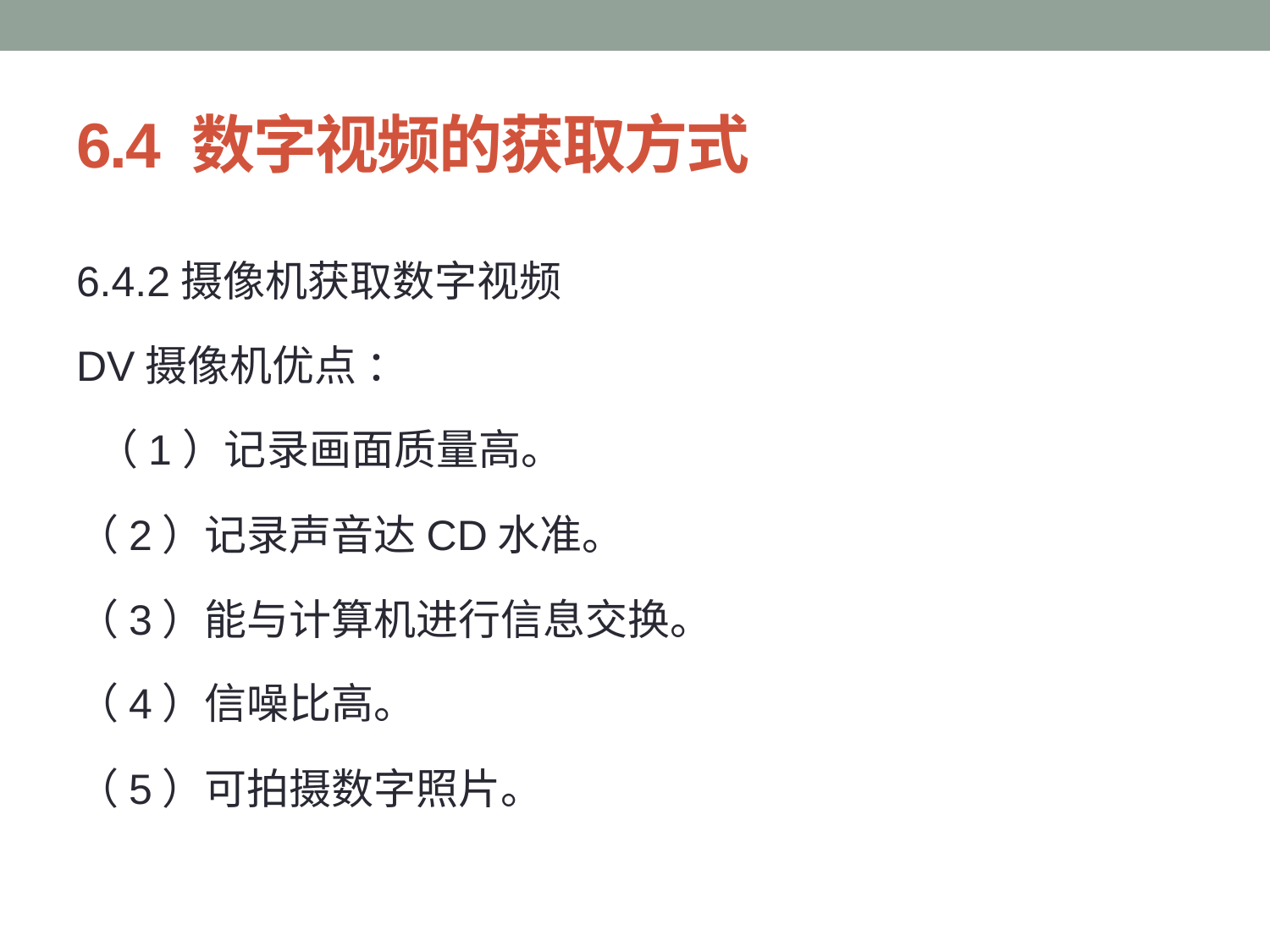

# 6.4 数字视频的获取方式
6.4.2摄像机获取数字视频
DV摄像机优点 ：
 （1）记录画面质量高。
（2）记录声音达CD水准。
（3）能与计算机进行信息交换。
（4）信噪比高。
（5）可拍摄数字照片。